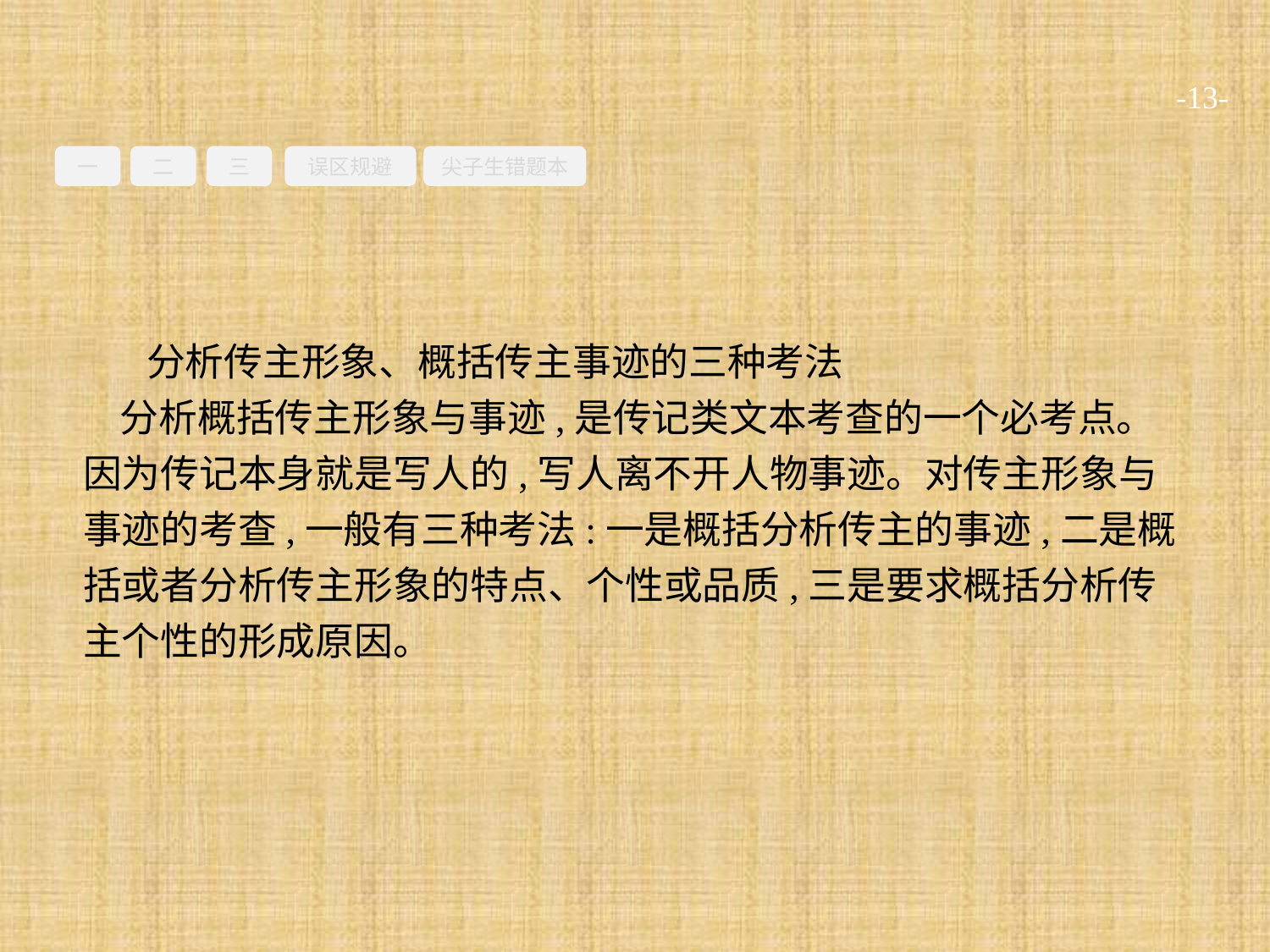

-13-
一
二
三
误区规避
尖子生错题本
分析传主形象、概括传主事迹的三种考法
分析概括传主形象与事迹,是传记类文本考查的一个必考点。因为传记本身就是写人的,写人离不开人物事迹。对传主形象与事迹的考查,一般有三种考法:一是概括分析传主的事迹,二是概括或者分析传主形象的特点、个性或品质,三是要求概括分析传主个性的形成原因。